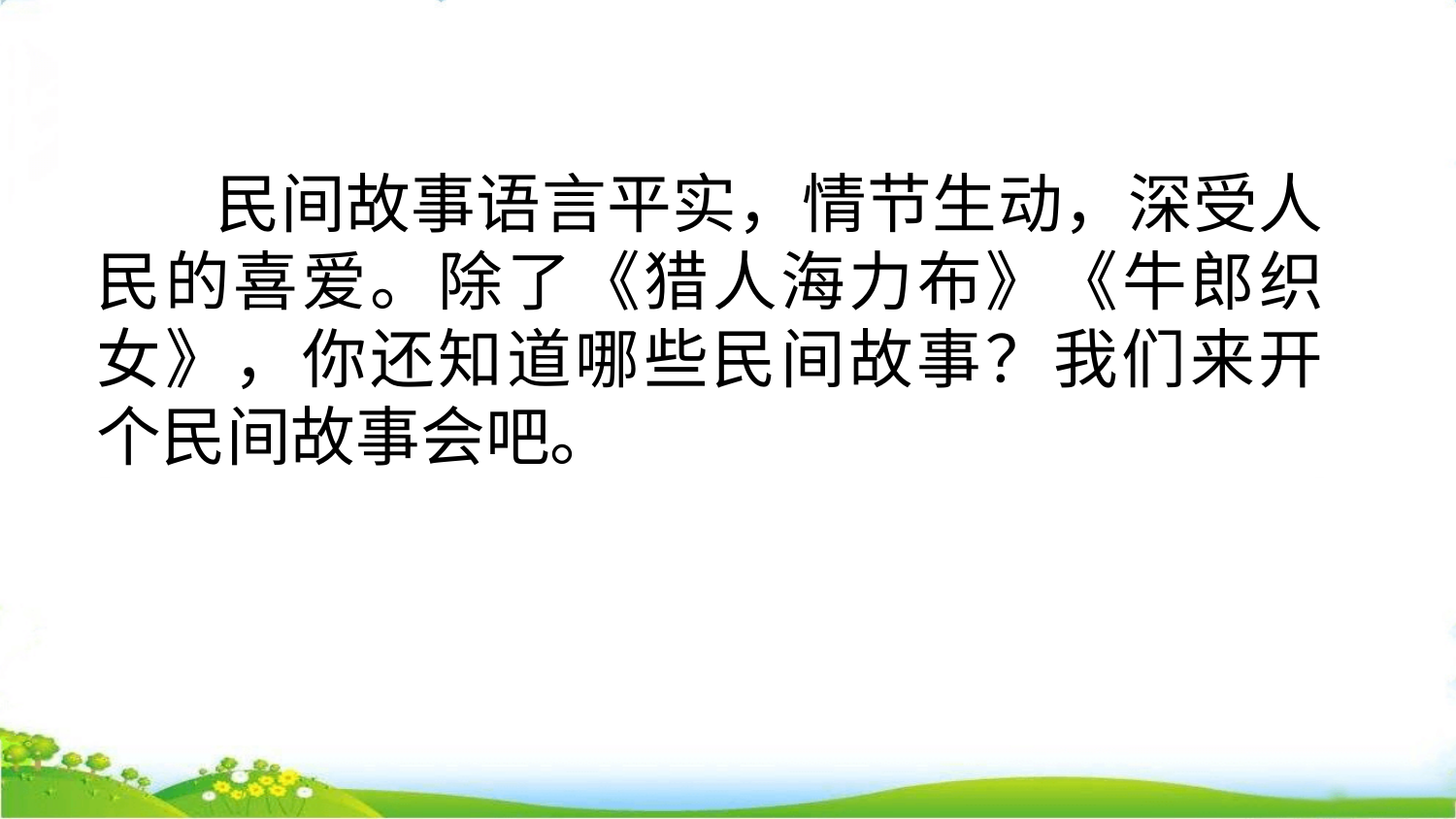

https://www.ypppt.com/
  民间故事语言平实，情节生动，深受人民的喜爱。除了《猎人海力布》《牛郎织女》，你还知道哪些民间故事？我们来开个民间故事会吧。